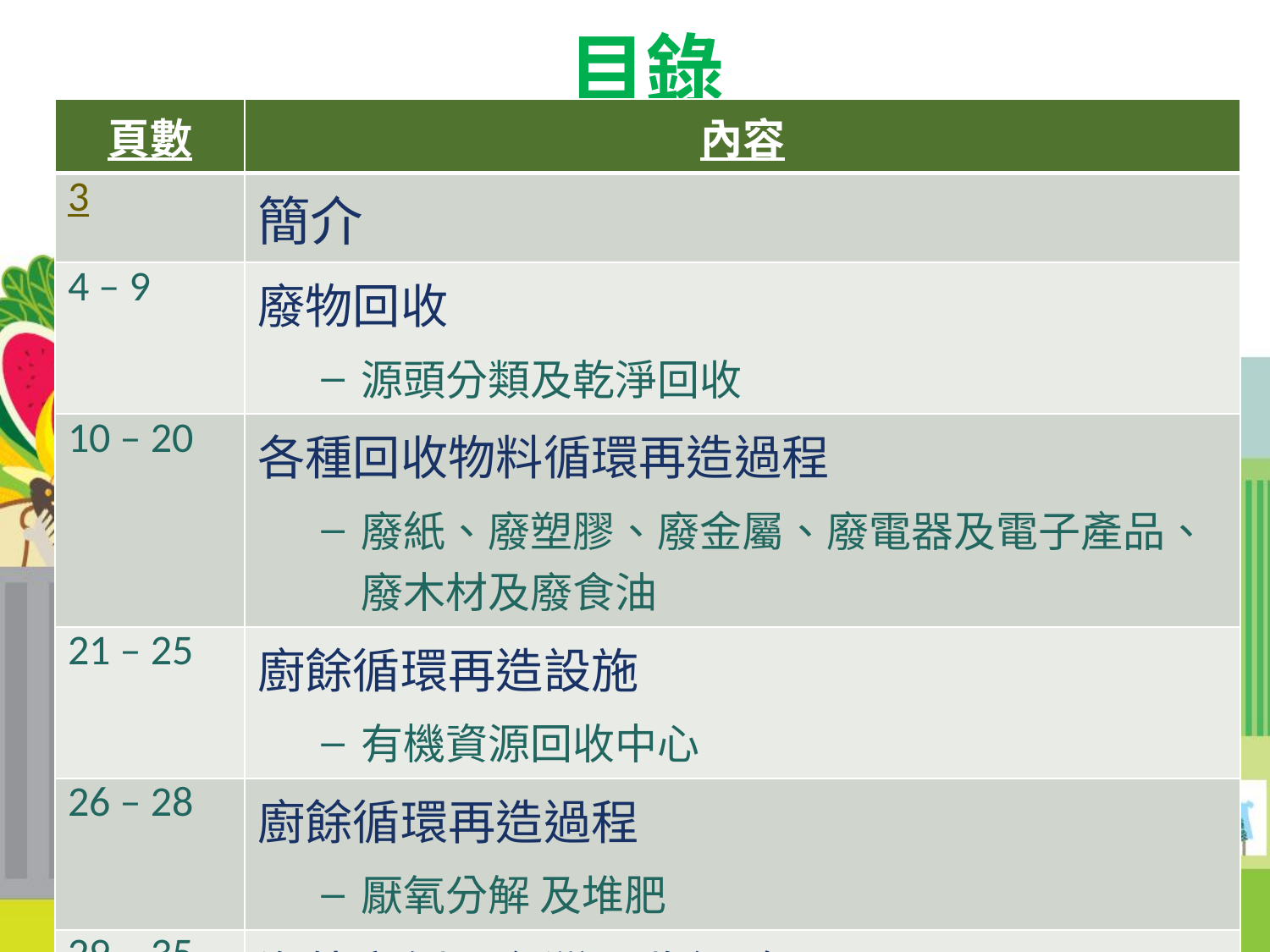

# 目錄
| 頁數 | 內容 |
| --- | --- |
| 3 | 簡介 |
| 4 – 9 | 廢物回收 源頭分類及乾淨回收 |
| 10 – 20 | 各種回收物料循環再造過程 廢紙、廢塑膠、廢金屬、廢電器及電子產品、廢木材及廢食油 |
| 21 – 25 | 廚餘循環再造設施 有機資源回收中心 |
| 26 – 28 | 廚餘循環再造過程 厭氧分解 及堆肥 |
| 29 – 35 | 海外案例：台灣回收經驗 |
| 36 | 總結 |
第二課 廢物回收的技術
2